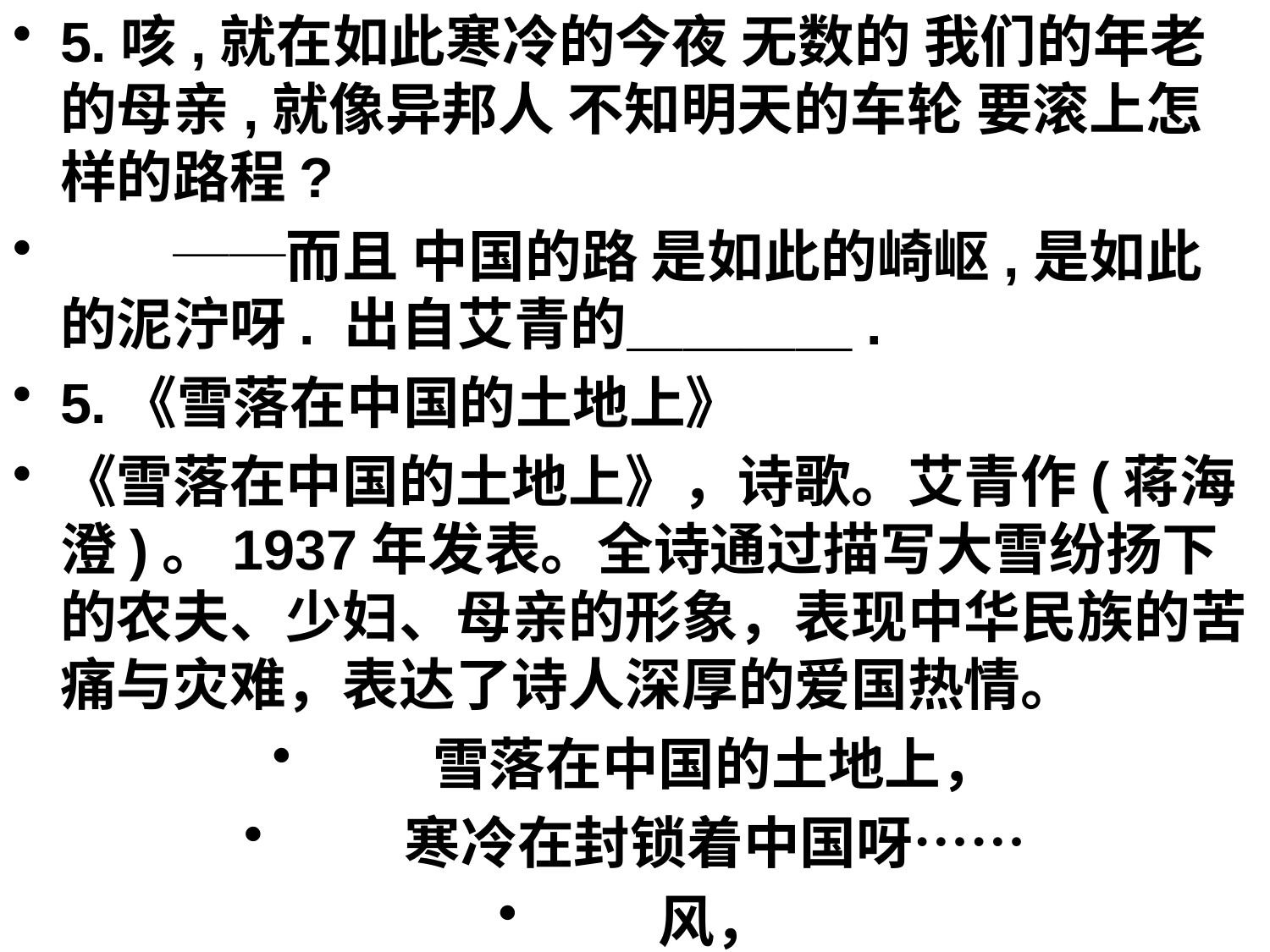

5.咳,就在如此寒冷的今夜 无数的 我们的年老的母亲,就像异邦人 不知明天的车轮 要滚上怎样的路程?
　　──而且 中国的路 是如此的崎岖,是如此的泥泞呀. 出自艾青的＿＿＿＿.
5.《雪落在中国的土地上》
《雪落在中国的土地上》，诗歌。艾青作(蒋海澄)。1937年发表。全诗通过描写大雪纷扬下的农夫、少妇、母亲的形象，表现中华民族的苦痛与灾难，表达了诗人深厚的爱国热情。
　　雪落在中国的土地上，
　　寒冷在封锁着中国呀……
　　风，